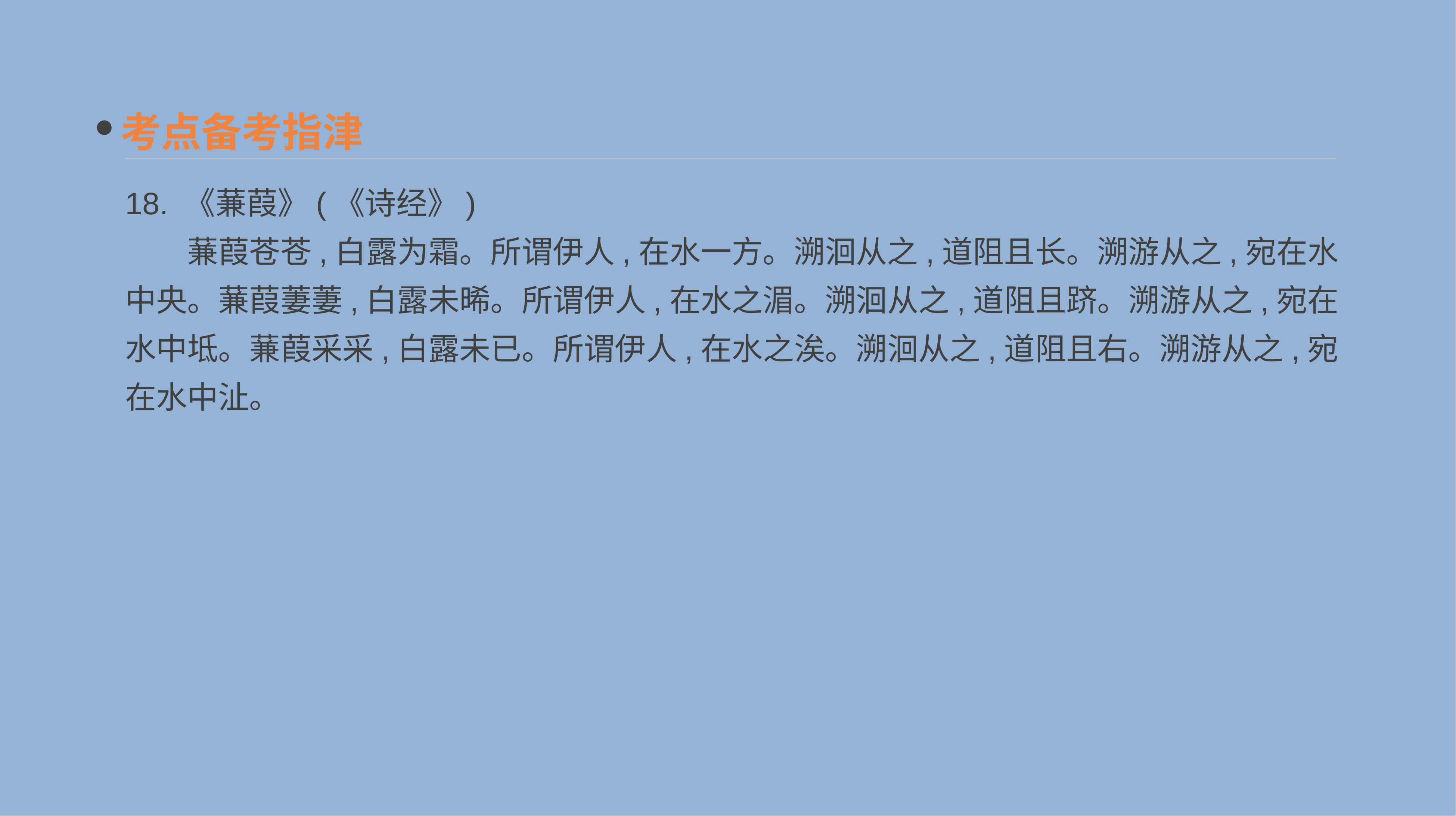

考点备考指津

18. 《蒹葭》(《诗经》)
　　蒹葭苍苍,白露为霜。所谓伊人,在水一方。溯洄从之,道阻且长。溯游从之,宛在水中央。蒹葭萋萋,白露未晞。所谓伊人,在水之湄。溯洄从之,道阻且跻。溯游从之,宛在水中坻。蒹葭采采,白露未已。所谓伊人,在水之涘。溯洄从之,道阻且右。溯游从之,宛在水中沚。